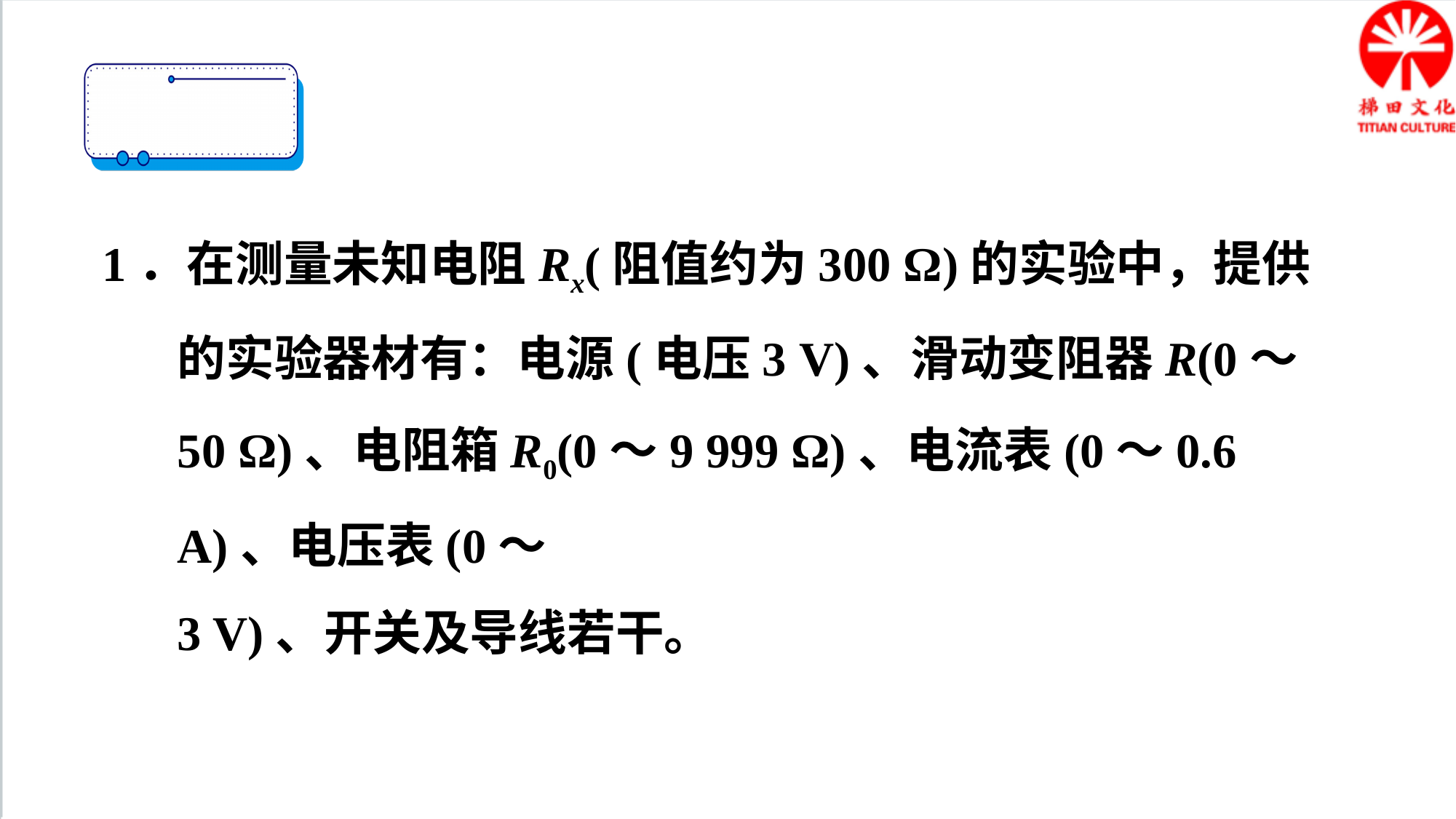

1．在测量未知电阻Rx(阻值约为300 Ω)的实验中，提供的实验器材有：电源(电压3 V)、滑动变阻器R(0～50 Ω)、电阻箱R0(0～9 999 Ω)、电流表(0～0.6 A)、电压表(0～
3 V)、开关及导线若干。